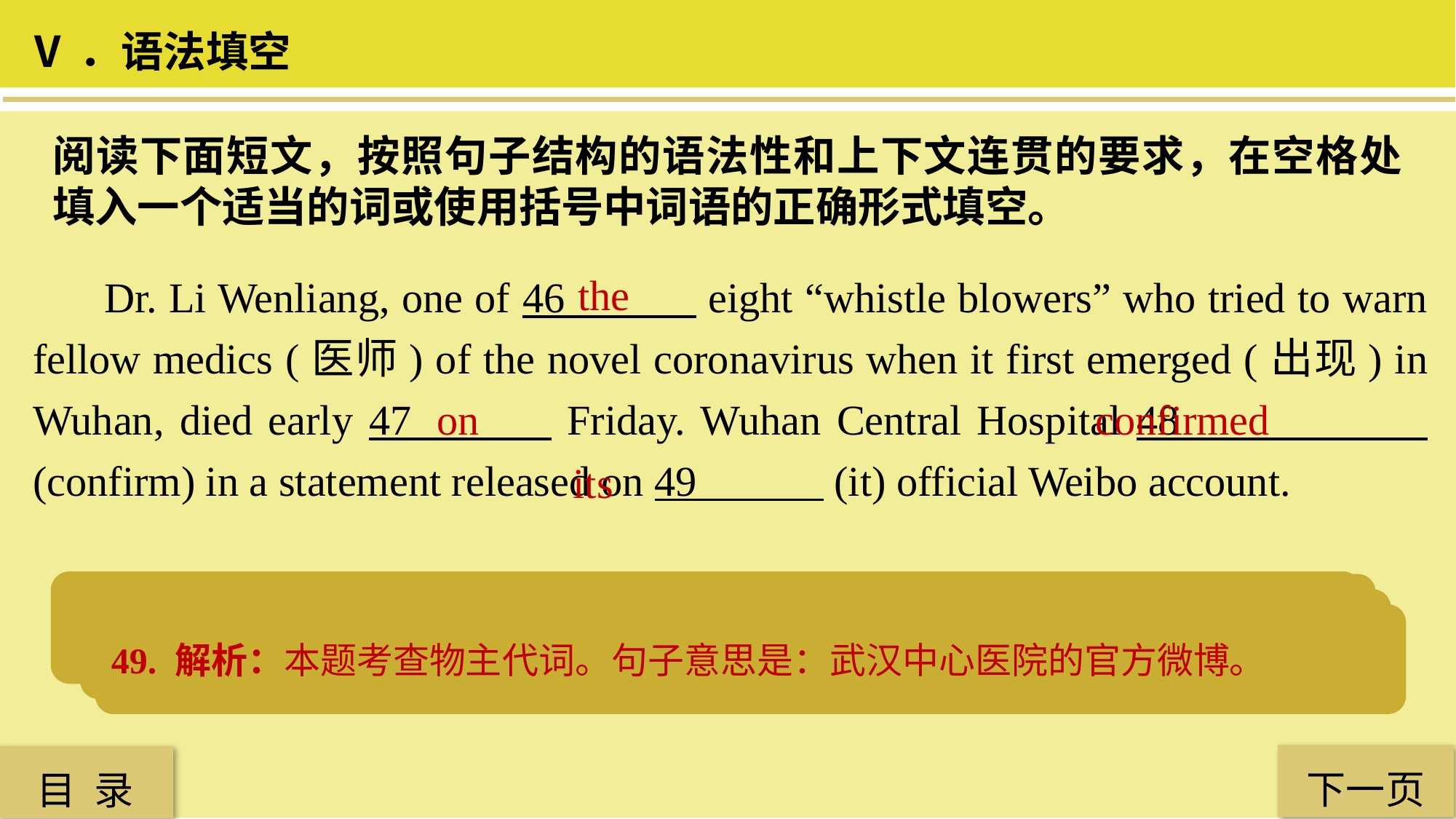

Ⅴ．语法填空
阅读下面短文，按照句子结构的语法性和上下文连贯的要求，在空格处填入一个适当的词或使用括号中词语的正确形式填空。
      Dr. Li Wenliang, one of 46            eight “whistle blowers” who tried to warn fellow medics (医师) of the novel coronavirus when it first emerged (出现) in Wuhan, died early 47          Friday. Wuhan Central Hospital 48                 (confirm) in a statement released on 49             (it) official Weibo account.
 the
  on
   confirmed
   its
46. 解析：本题考查冠词。根据题意，李文亮是八个“吹哨人”之一，故应填定冠词the。
47. 解析：本题考查介词。具体到某一天应该用介词on。
48. 解析：本题考查时态，从句子意思知道这件事情确认了，所以用一般过去时。
49. 解析：本题考查物主代词。句子意思是：武汉中心医院的官方微博。